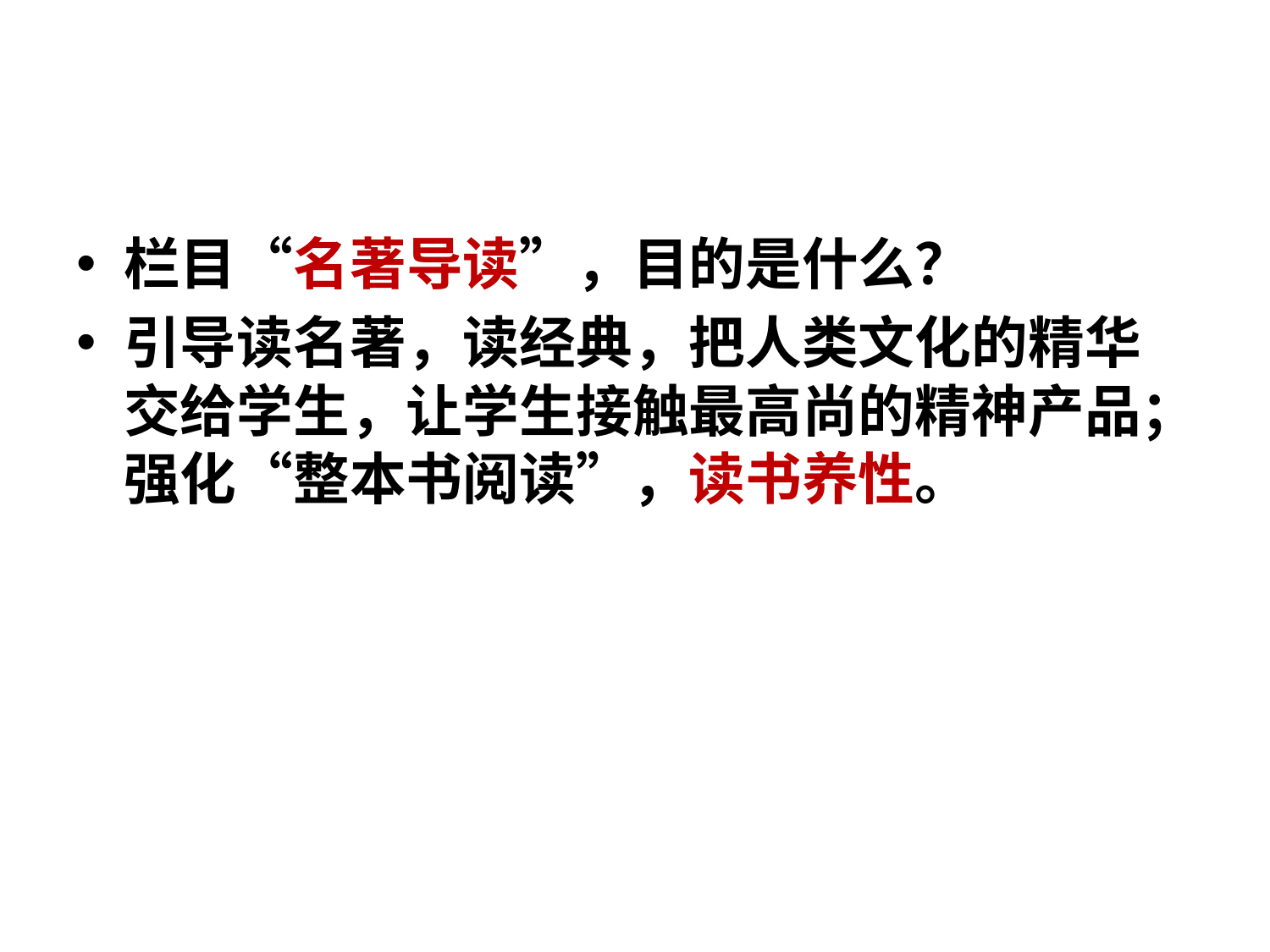

#
栏目“名著导读”，目的是什么？
引导读名著，读经典，把人类文化的精华交给学生，让学生接触最高尚的精神产品；强化“整本书阅读”，读书养性。